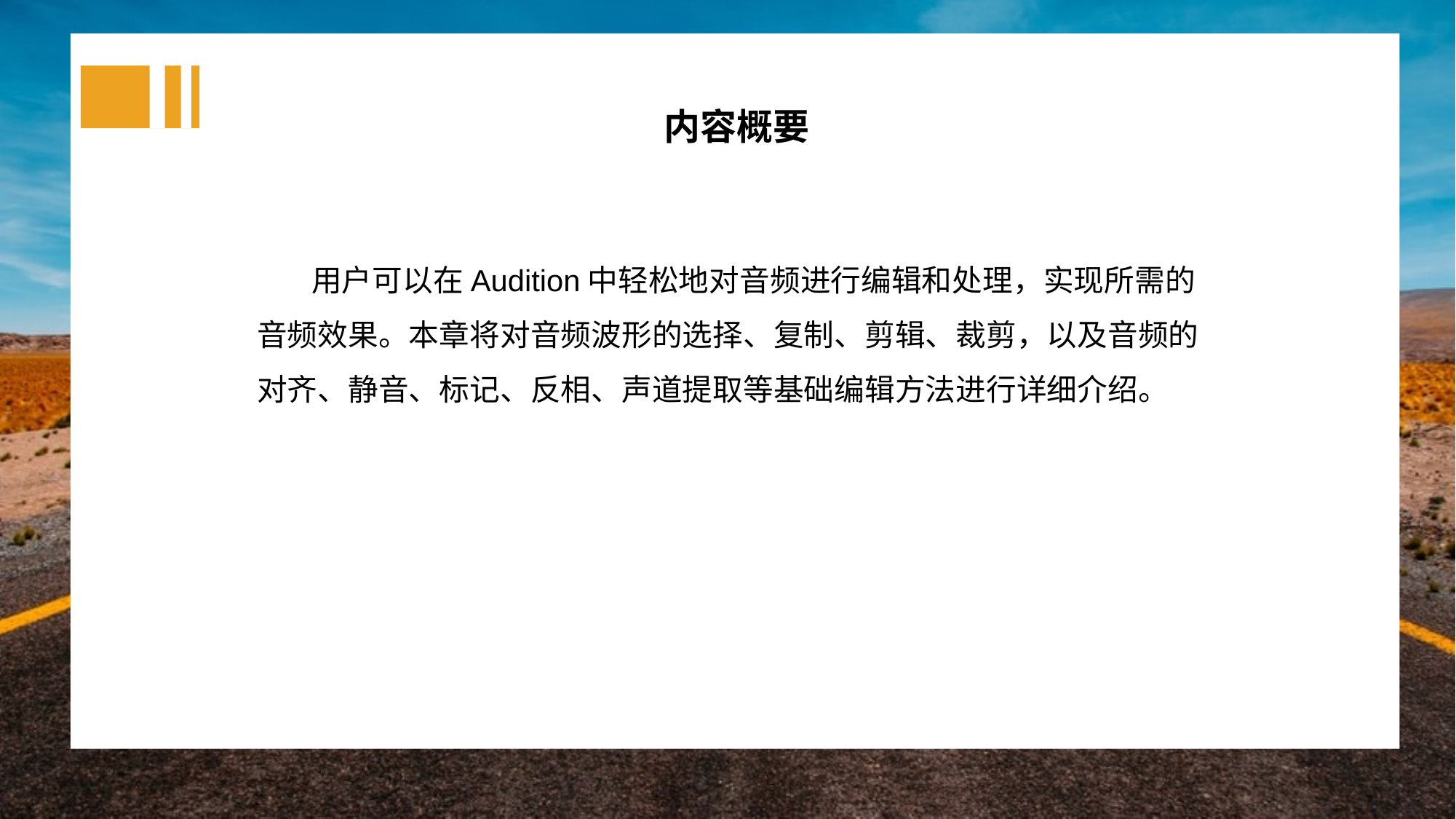

内容概要
用户可以在Audition中轻松地对音频进行编辑和处理，实现所需的音频效果。本章将对音频波形的选择、复制、剪辑、裁剪，以及音频的对齐、静音、标记、反相、声道提取等基础编辑方法进行详细介绍。